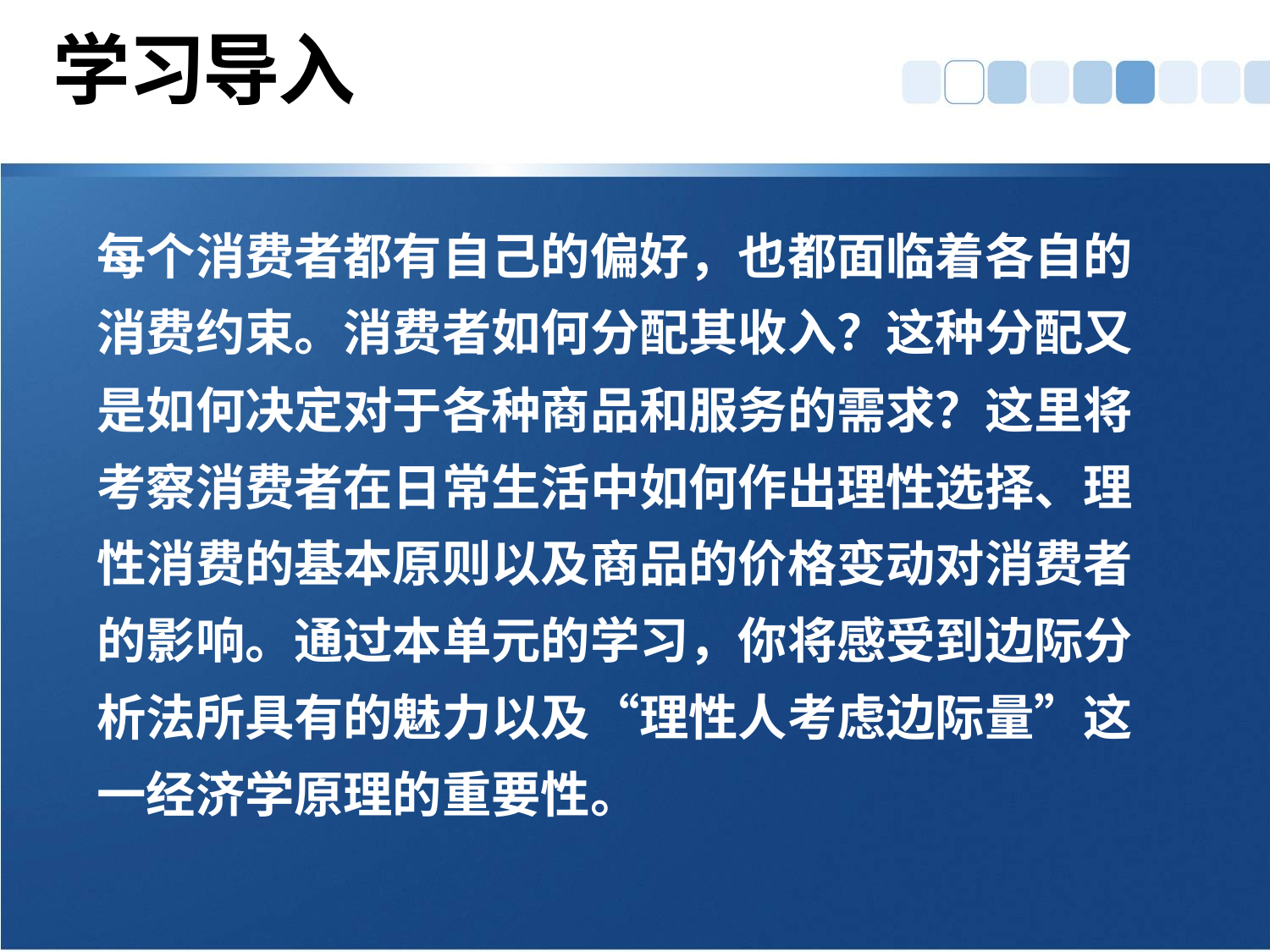

# 学习导入
每个消费者都有自己的偏好，也都面临着各自的消费约束。消费者如何分配其收入？这种分配又是如何决定对于各种商品和服务的需求？这里将考察消费者在日常生活中如何作出理性选择、理性消费的基本原则以及商品的价格变动对消费者的影响。通过本单元的学习，你将感受到边际分析法所具有的魅力以及“理性人考虑边际量”这一经济学原理的重要性。